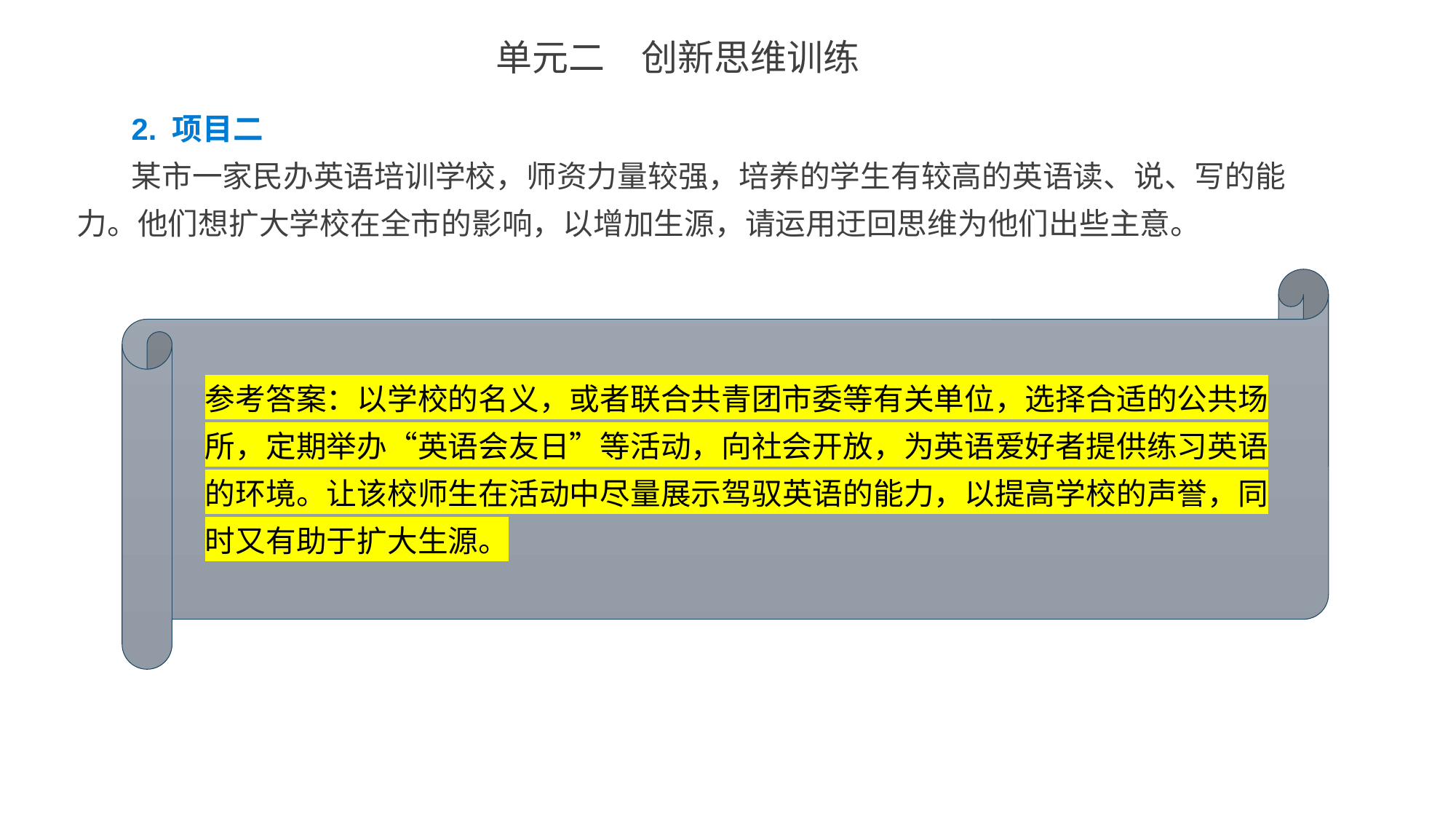

单元二　创新思维训练
2. 项目二
某市一家民办英语培训学校，师资力量较强，培养的学生有较高的英语读、说、写的能力。他们想扩大学校在全市的影响，以增加生源，请运用迂回思维为他们出些主意。

参考答案：以学校的名义，或者联合共青团市委等有关单位，选择合适的公共场所，定期举办“英语会友日”等活动，向社会开放，为英语爱好者提供练习英语的环境。让该校师生在活动中尽量展示驾驭英语的能力，以提高学校的声誉，同时又有助于扩大生源。